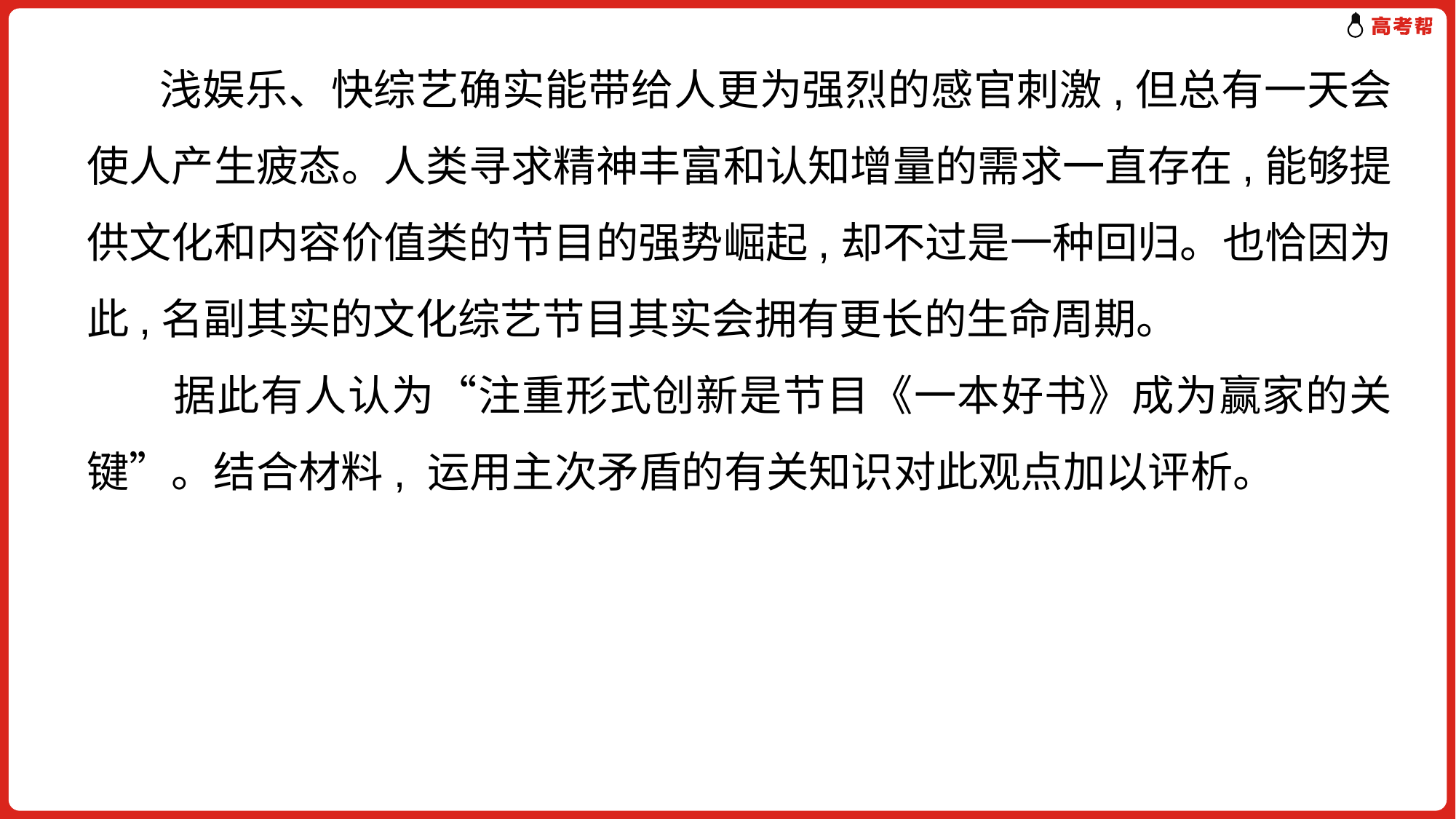

浅娱乐、快综艺确实能带给人更为强烈的感官刺激,但总有一天会使人产生疲态。人类寻求精神丰富和认知增量的需求一直存在,能够提供文化和内容价值类的节目的强势崛起,却不过是一种回归。也恰因为此,名副其实的文化综艺节目其实会拥有更长的生命周期。
　　据此有人认为“注重形式创新是节目《一本好书》成为赢家的关键”。结合材料, 运用主次矛盾的有关知识对此观点加以评析。